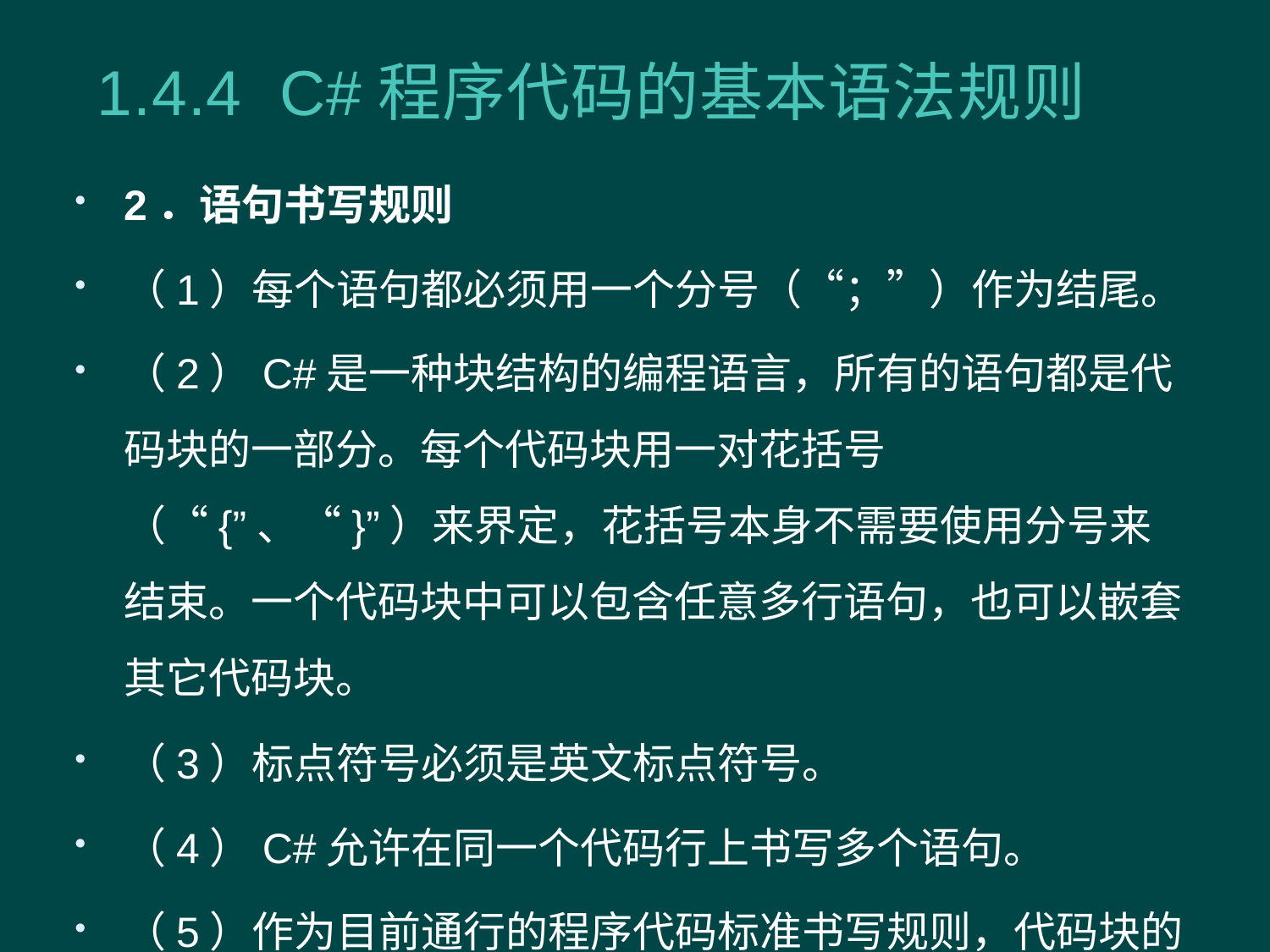

1.4.4  C#程序代码的基本语法规则

2．语句书写规则
（1）每个语句都必须用一个分号（“；”）作为结尾。
（2）C#是一种块结构的编程语言，所有的语句都是代码块的一部分。每个代码块用一对花括号（“{”、“}”）来界定，花括号本身不需要使用分号来结束。一个代码块中可以包含任意多行语句，也可以嵌套其它代码块。
（3）标点符号必须是英文标点符号。
（4）C#允许在同一个代码行上书写多个语句。
（5）作为目前通行的程序代码标准书写规则，代码块的书写广泛采用了缩进格式